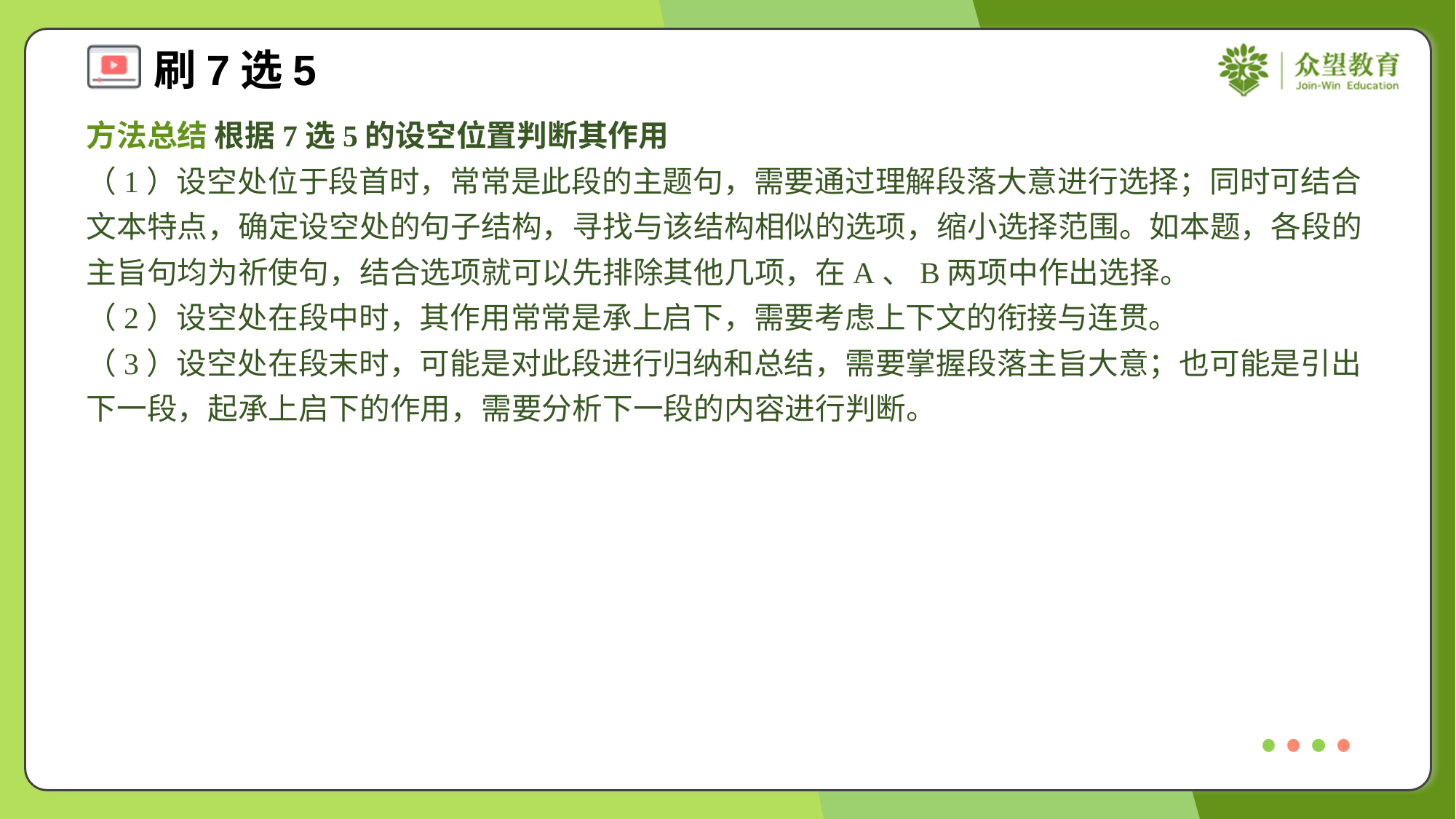

方法总结 根据7选5的设空位置判断其作用
（1）设空处位于段首时，常常是此段的主题句，需要通过理解段落大意进行选择；同时可结合文本特点，确定设空处的句子结构，寻找与该结构相似的选项，缩小选择范围。如本题，各段的主旨句均为祈使句，结合选项就可以先排除其他几项，在A、B两项中作出选择。
（2）设空处在段中时，其作用常常是承上启下，需要考虑上下文的衔接与连贯。
（3）设空处在段末时，可能是对此段进行归纳和总结，需要掌握段落主旨大意；也可能是引出下一段，起承上启下的作用，需要分析下一段的内容进行判断。